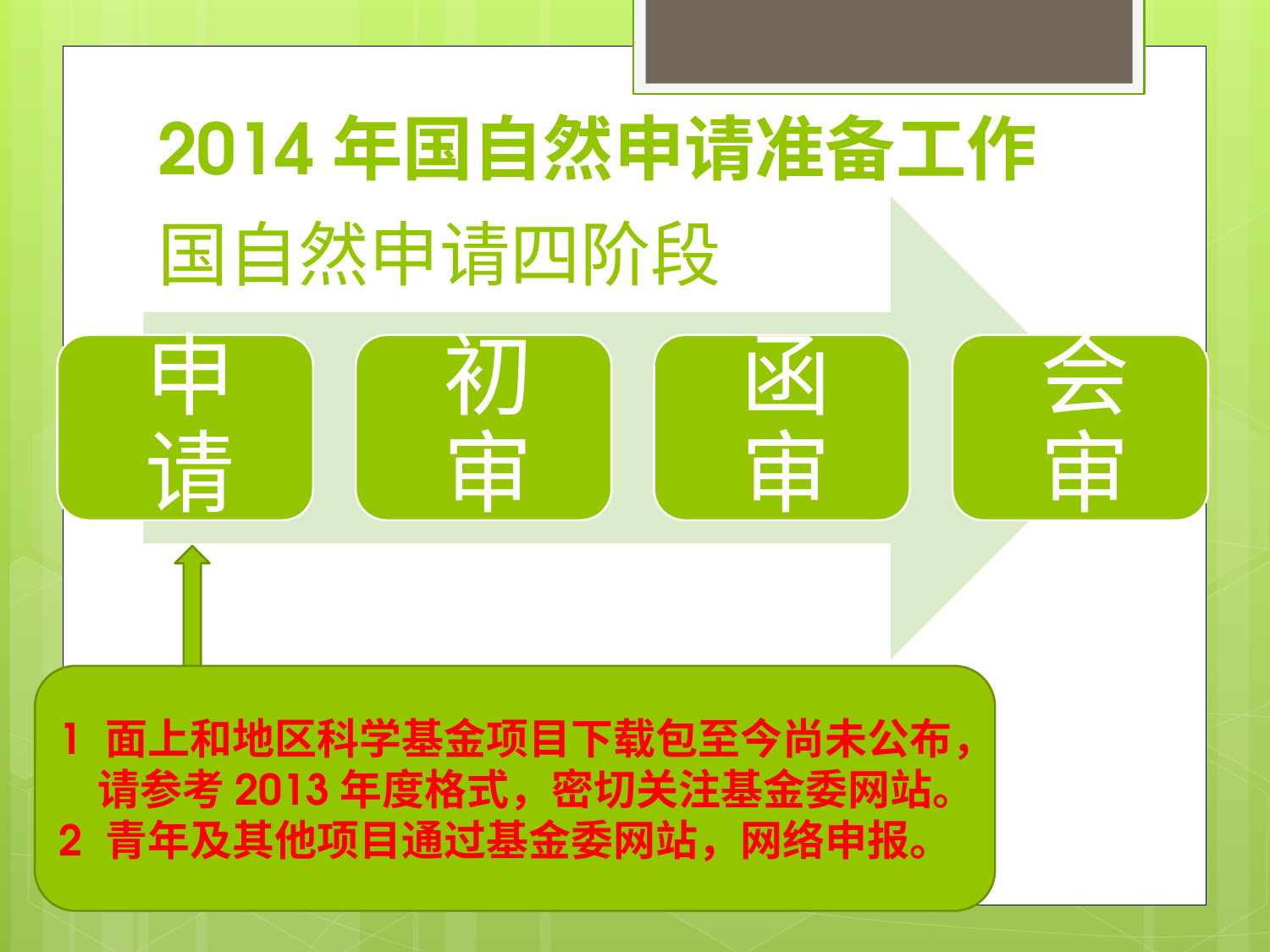

2014年国自然申请准备工作
# 国自然申请四阶段
申请
初审
函审
会审

1 面上和地区科学基金项目下载包至今尚未公布，
   请参考2013年度格式，密切关注基金委网站。
2 青年及其他项目通过基金委网站，网络申报。